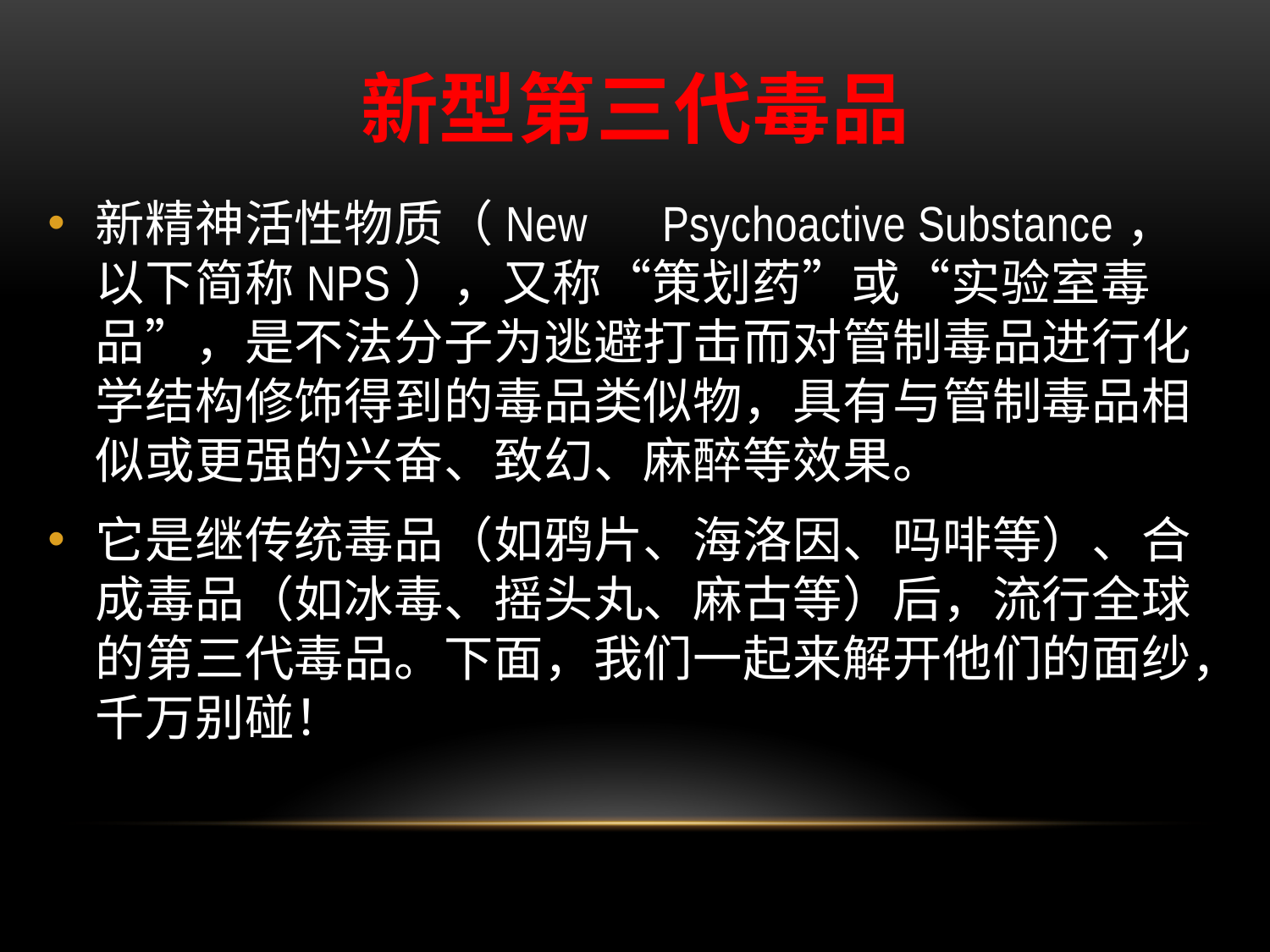

# 新型第三代毒品
新精神活性物质（New　Psychoactive Substance，以下简称NPS），又称“策划药”或“实验室毒品”，是不法分子为逃避打击而对管制毒品进行化学结构修饰得到的毒品类似物，具有与管制毒品相似或更强的兴奋、致幻、麻醉等效果。
它是继传统毒品（如鸦片、海洛因、吗啡等）、合成毒品（如冰毒、摇头丸、麻古等）后，流行全球的第三代毒品。下面，我们一起来解开他们的面纱，千万别碰！